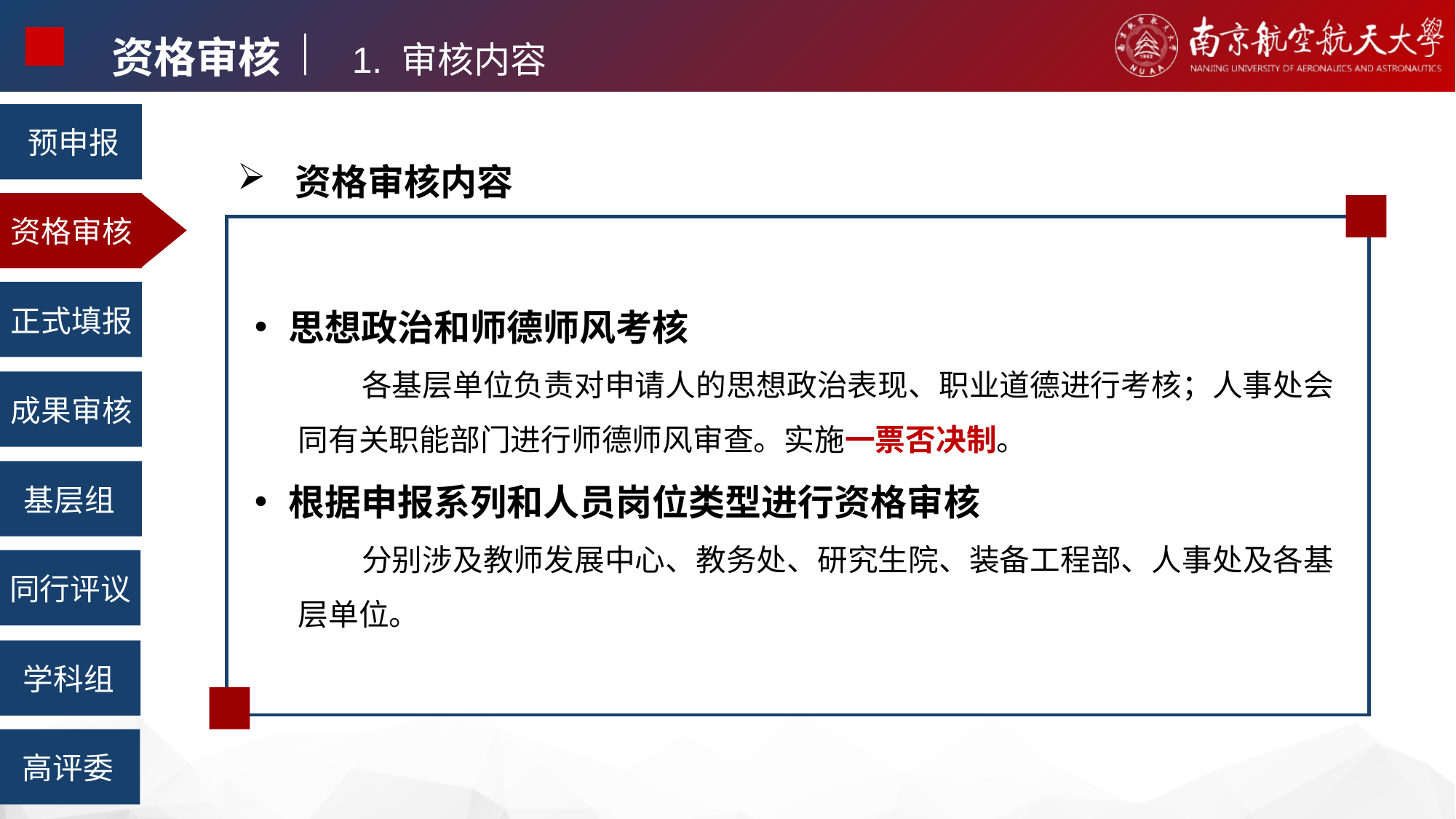

资格审核︱ 1. 审核内容

预申报
 资格审核内容

资格审核

思想政治和师德师风考核
各基层单位负责对申请人的思想政治表现、职业道德进行考核；人事处会同有关职能部门进行师德师风审查。实施一票否决制。
根据申报系列和人员岗位类型进行资格审核
分别涉及教师发展中心、教务处、研究生院、装备工程部、人事处及各基层单位。

正式填报

成果审核

基层组

同行评议

学科组

高评委